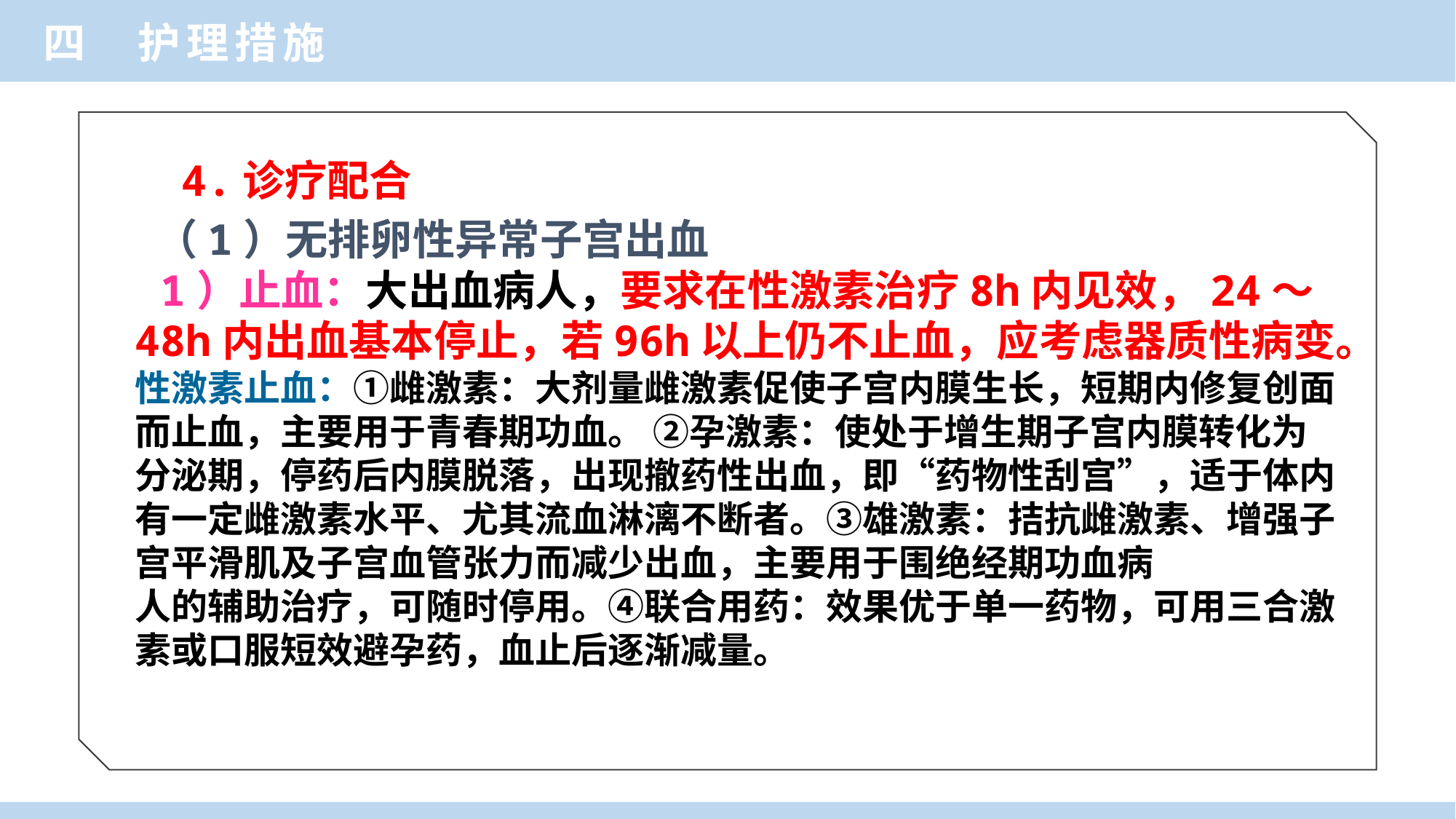

四   护理措施

4.诊疗配合
 （1）无排卵性异常子宫出血
 1）止血：大出血病人，要求在性激素治疗8h内见效，24～48h内出血基本停止，若96h以上仍不止血，应考虑器质性病变。
性激素止血：①雌激素：大剂量雌激素促使子宫内膜生长，短期内修复创面而止血，主要用于青春期功血。 ②孕激素：使处于增生期子宫内膜转化为分泌期，停药后内膜脱落，出现撤药性出血，即“药物性刮宫”，适于体内有一定雌激素水平、尤其流血淋漓不断者。③雄激素：拮抗雌激素、增强子宫平滑肌及子宫血管张力而减少出血，主要用于围绝经期功血病
人的辅助治疗，可随时停用。④联合用药：效果优于单一药物，可用三合激素或口服短效避孕药，血止后逐渐减量。